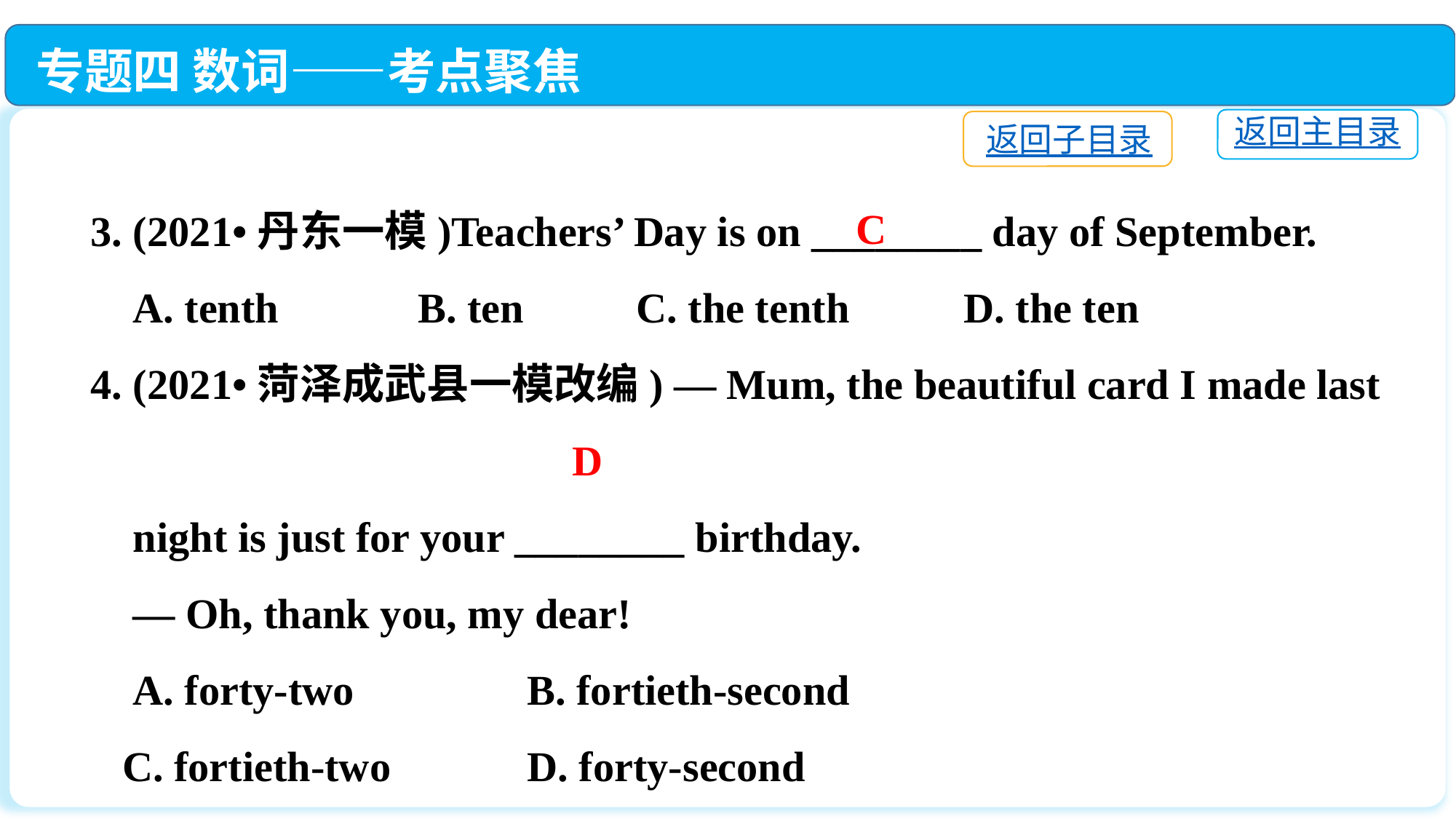

专题四 数词——考点聚焦

返回主目录

返回子目录
3. (2021•丹东一模)Teachers’ Day is on ________ day of September.
    A. tenth		B. ten		C. the tenth		D. the ten
4. (2021•菏泽成武县一模改编) — Mum, the beautiful card I made last
    night is just for your ________ birthday.
    — Oh, thank you, my dear!
    A. forty-two　　 	B. fortieth-second
   C. fortieth-two　 	D. forty-second
C
D